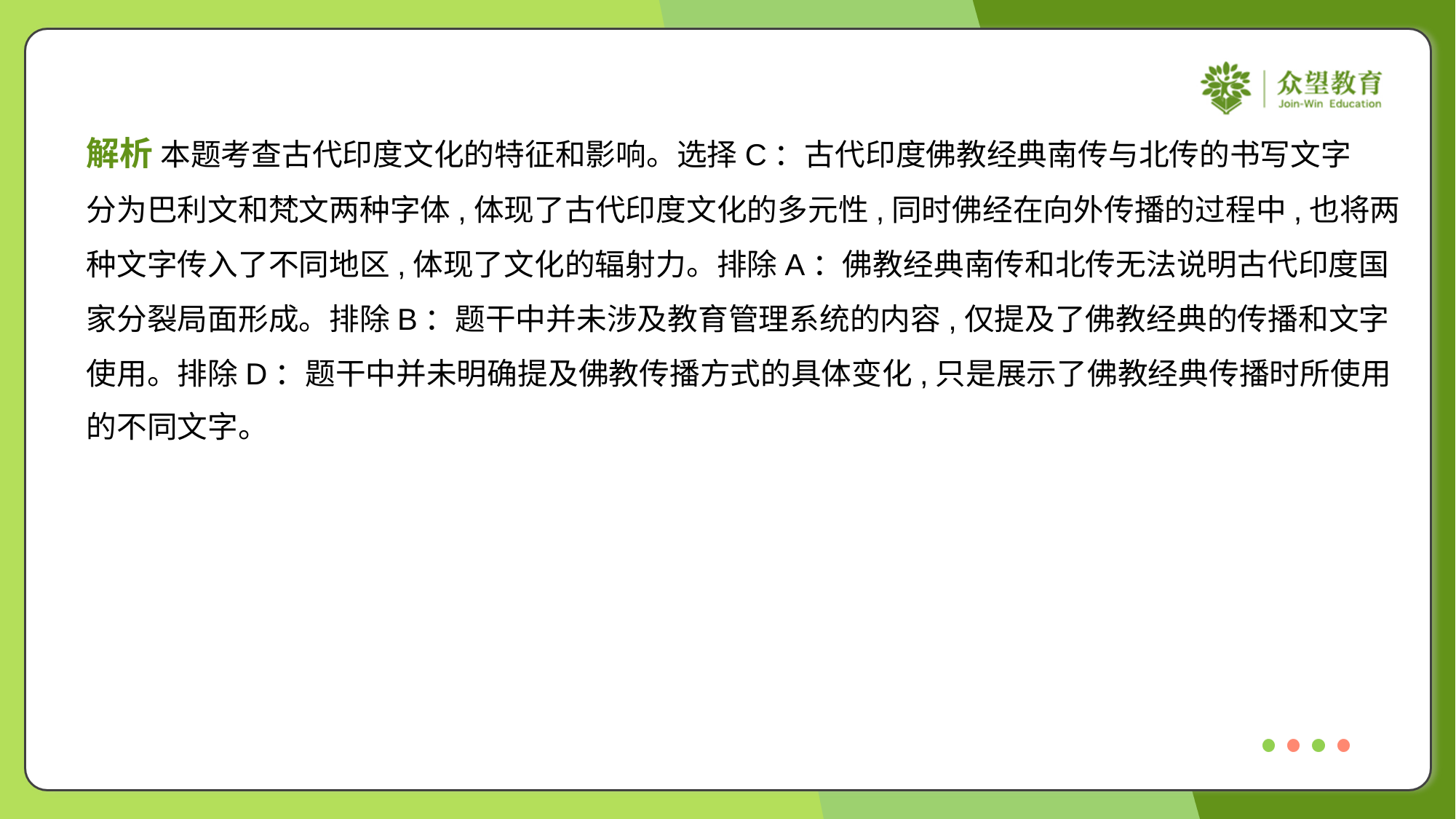

解析 本题考查古代印度文化的特征和影响。选择C：古代印度佛教经典南传与北传的书写文字
分为巴利文和梵文两种字体,体现了古代印度文化的多元性,同时佛经在向外传播的过程中,也将两
种文字传入了不同地区,体现了文化的辐射力。排除A：佛教经典南传和北传无法说明古代印度国
家分裂局面形成。排除B：题干中并未涉及教育管理系统的内容,仅提及了佛教经典的传播和文字
使用。排除D：题干中并未明确提及佛教传播方式的具体变化,只是展示了佛教经典传播时所使用
的不同文字。